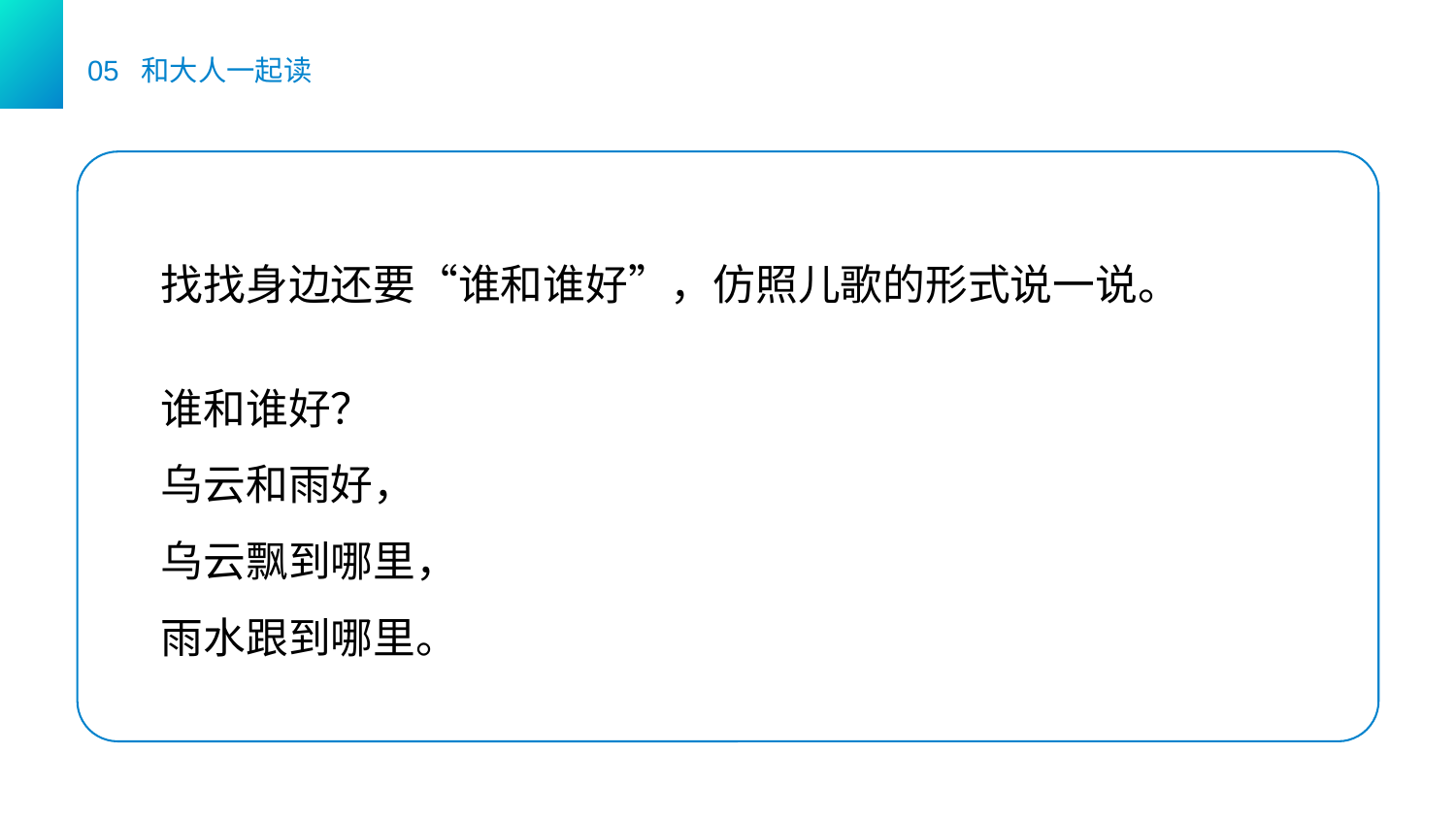

05  和大人一起读

找找身边还要“谁和谁好”，仿照儿歌的形式说一说。
谁和谁好？
乌云和雨好，
乌云飘到哪里，
雨水跟到哪里。